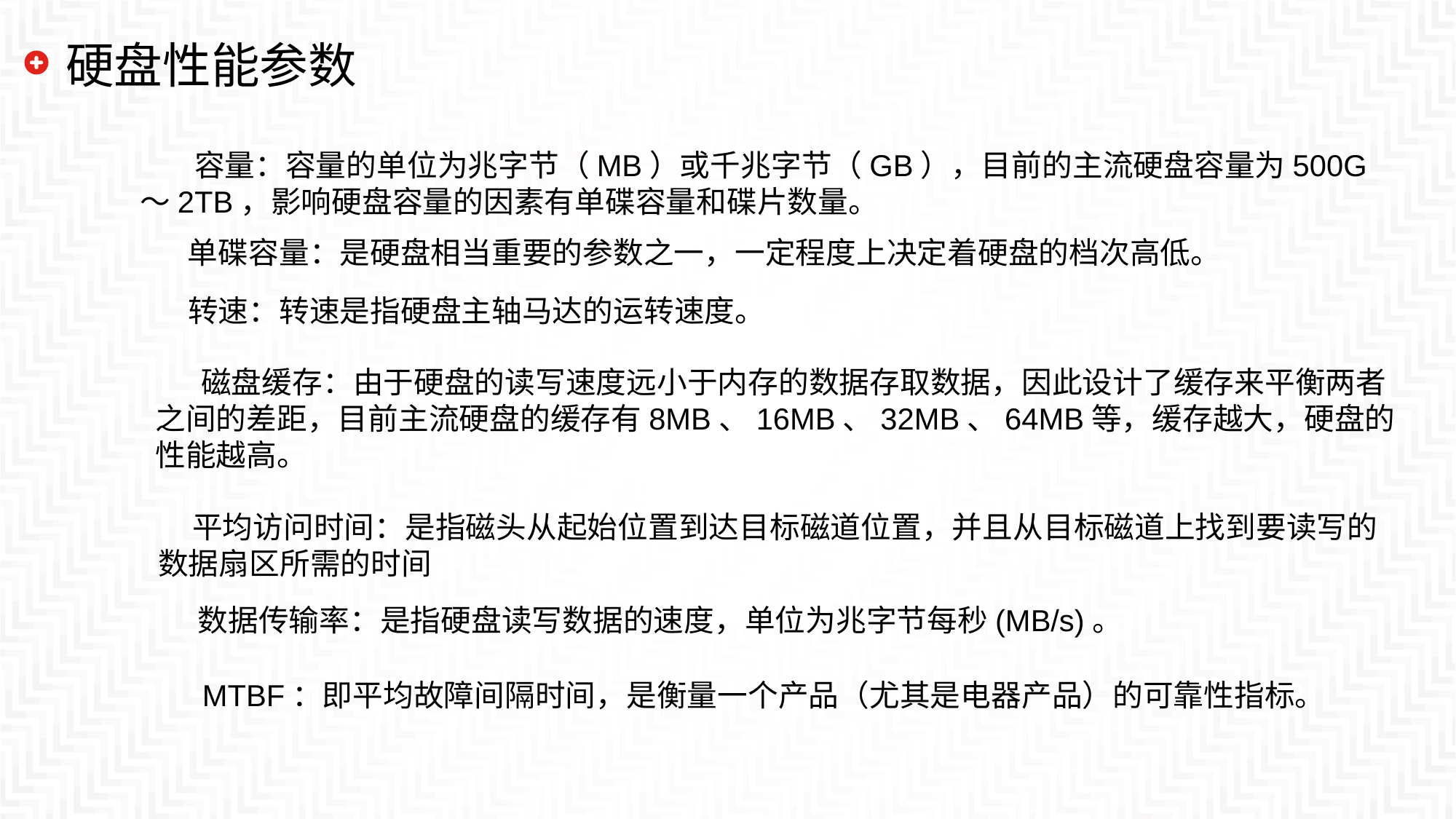

# 硬盘性能参数
       容量：容量的单位为兆字节（MB）或千兆字节（GB），目前的主流硬盘容量为500G～2TB，影响硬盘容量的因素有单碟容量和碟片数量。
       单碟容量：是硬盘相当重要的参数之一，一定程度上决定着硬盘的档次高低。
        转速：转速是指硬盘主轴马达的运转速度。

 磁盘缓存：由于硬盘的读写速度远小于内存的数据存取数据，因此设计了缓存来平衡两者之间的差距，目前主流硬盘的缓存有8MB、16MB、32MB、64MB等，缓存越大，硬盘的性能越高。
    平均访问时间：是指磁头从起始位置到达目标磁道位置，并且从目标磁道上找到要读写的数据扇区所需的时间
数据传输率：是指硬盘读写数据的速度，单位为兆字节每秒(MB/s)。
MTBF：即平均故障间隔时间，是衡量一个产品（尤其是电器产品）的可靠性指标。